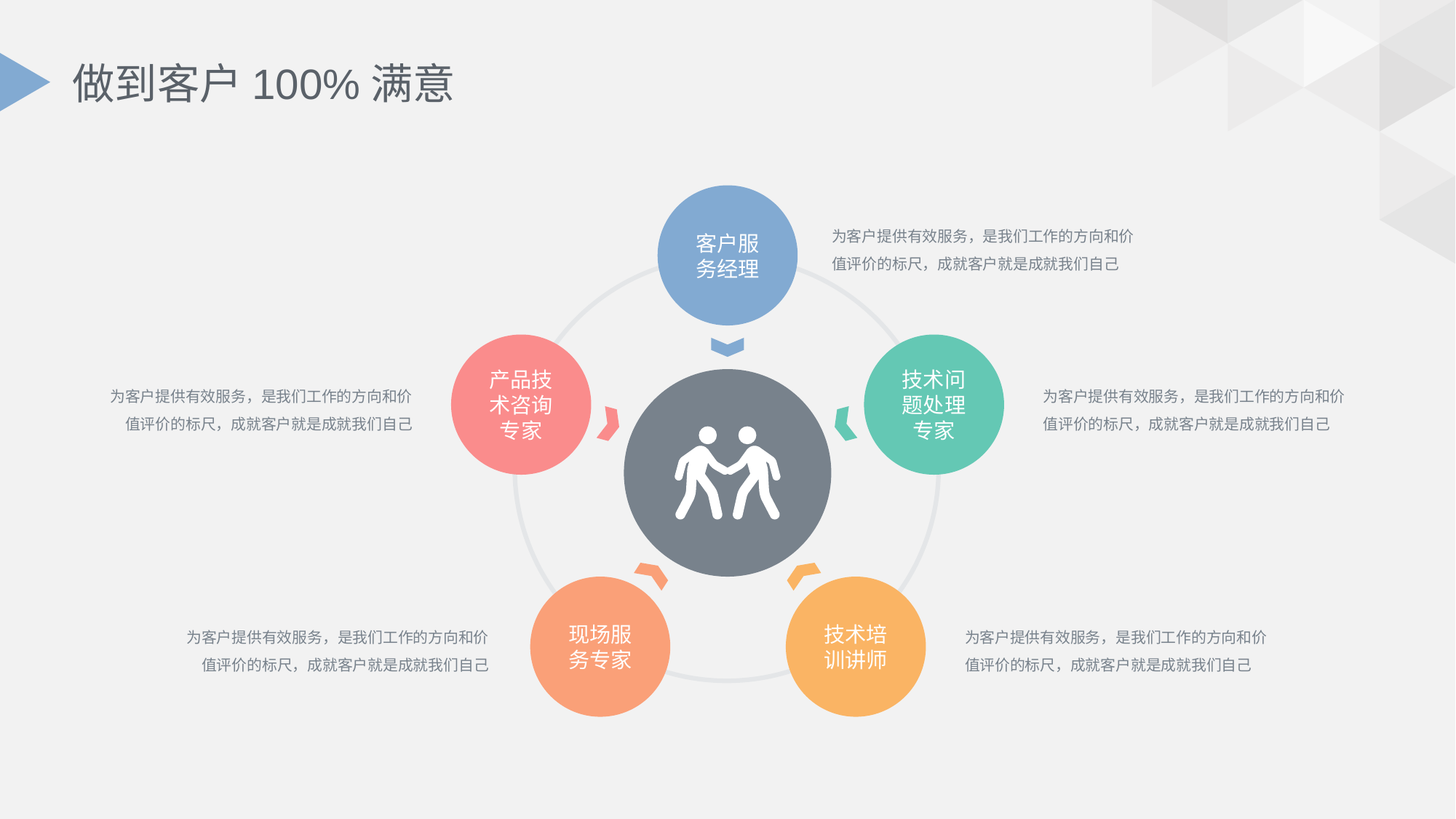

# 做到客户100%满意
客户服务经理
为客户提供有效服务，是我们工作的方向和价值评价的标尺，成就客户就是成就我们自己

产品技术咨询专家
技术问题处理专家

为客户提供有效服务，是我们工作的方向和价值评价的标尺，成就客户就是成就我们自己
为客户提供有效服务，是我们工作的方向和价值评价的标尺，成就客户就是成就我们自己

现场服务专家
技术培训讲师
为客户提供有效服务，是我们工作的方向和价值评价的标尺，成就客户就是成就我们自己
为客户提供有效服务，是我们工作的方向和价值评价的标尺，成就客户就是成就我们自己